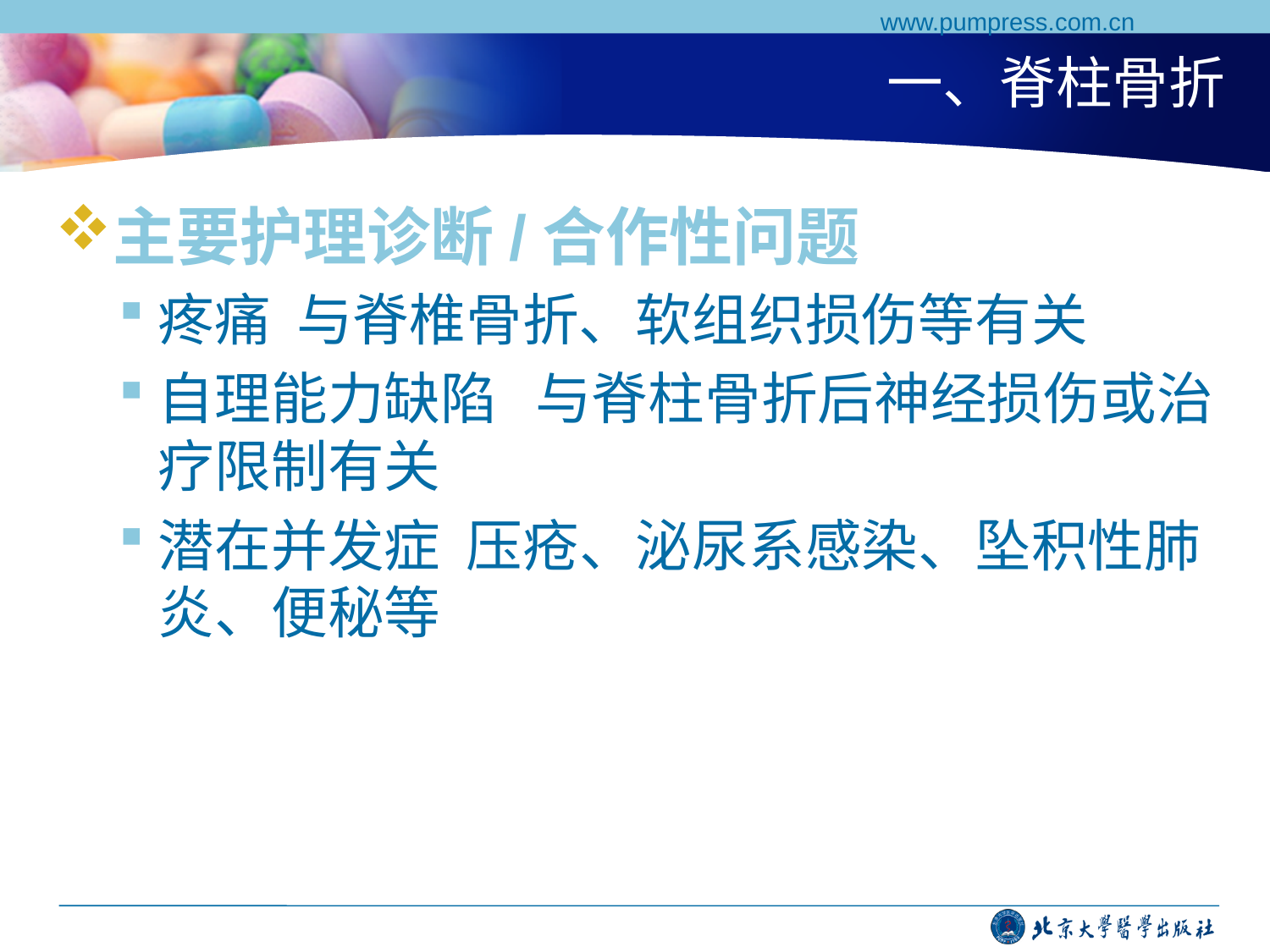

www.pumpress.com.cn
# 一、脊柱骨折
主要护理诊断/合作性问题
疼痛  与脊椎骨折、软组织损伤等有关
自理能力缺陷   与脊柱骨折后神经损伤或治疗限制有关
潜在并发症  压疮、泌尿系感染、坠积性肺炎、便秘等